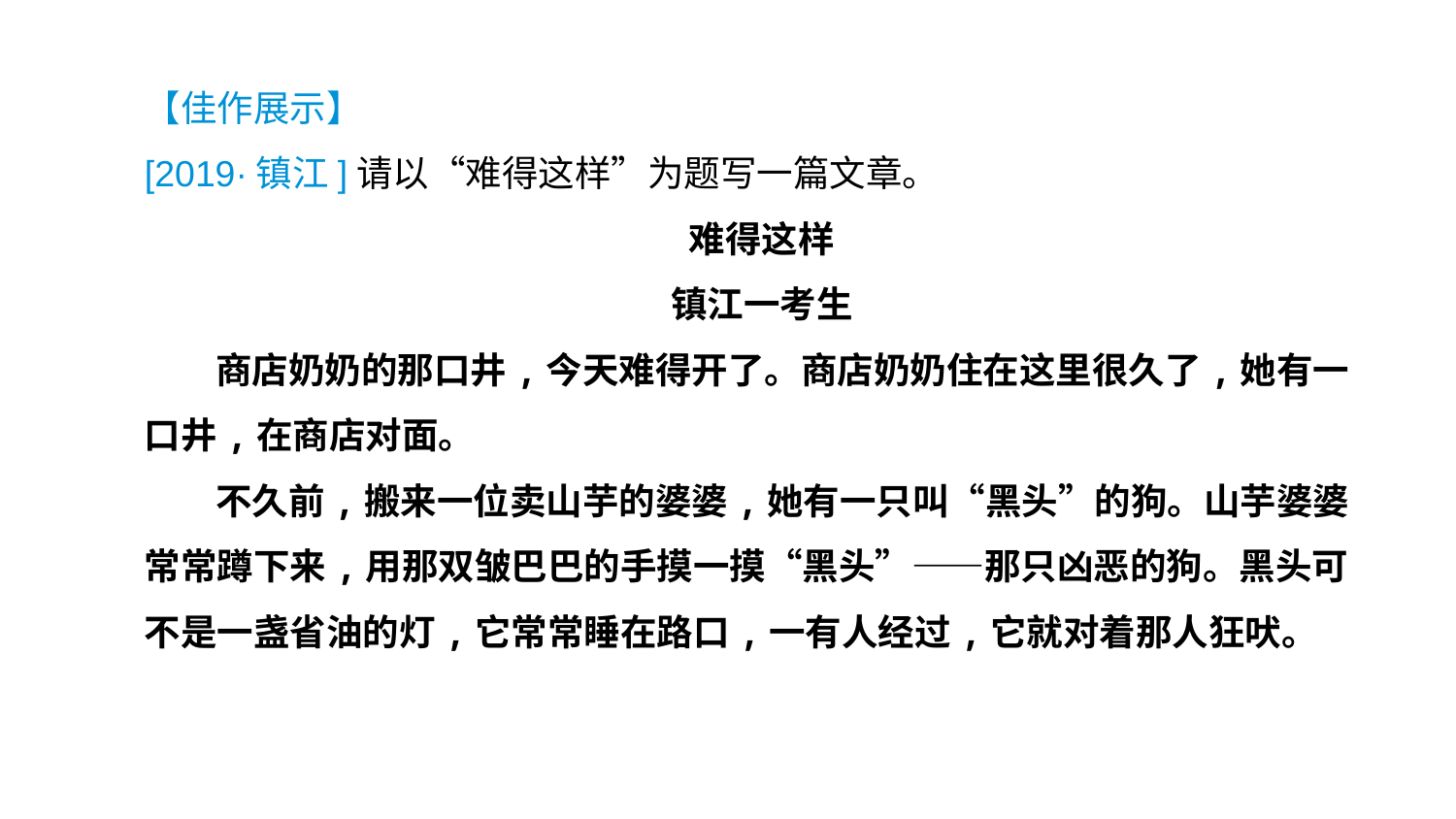

【佳作展示】
[2019·镇江]请以“难得这样”为题写一篇文章。
难得这样
镇江一考生
商店奶奶的那口井,今天难得开了。商店奶奶住在这里很久了,她有一口井,在商店对面。
不久前,搬来一位卖山芋的婆婆,她有一只叫“黑头”的狗。山芋婆婆常常蹲下来,用那双皱巴巴的手摸一摸“黑头”——那只凶恶的狗。黑头可不是一盏省油的灯,它常常睡在路口,一有人经过,它就对着那人狂吠。